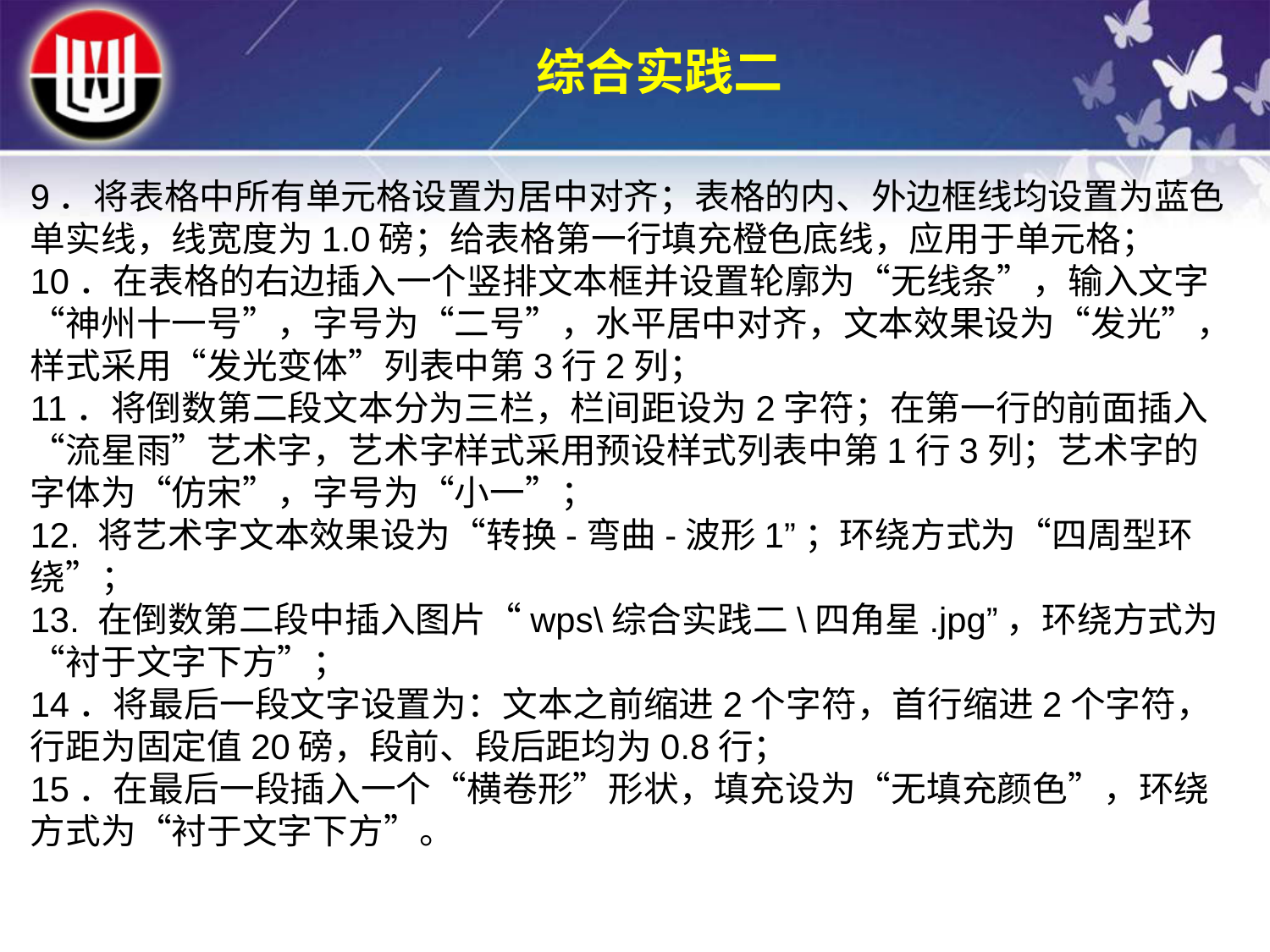

综合实践二
9．将表格中所有单元格设置为居中对齐；表格的内、外边框线均设置为蓝色单实线，线宽度为1.0磅；给表格第一行填充橙色底线，应用于单元格；10．在表格的右边插入一个竖排文本框并设置轮廓为“无线条”，输入文字“神州十一号”，字号为“二号”，水平居中对齐，文本效果设为“发光”，样式采用“发光变体”列表中第3行2列；11．将倒数第二段文本分为三栏，栏间距设为2字符；在第一行的前面插入“流星雨”艺术字，艺术字样式采用预设样式列表中第1行3列；艺术字的字体为“仿宋”，字号为“小一”；12. 将艺术字文本效果设为“转换-弯曲-波形1”；环绕方式为“四周型环绕”；13. 在倒数第二段中插入图片“wps\综合实践二\四角星.jpg”，环绕方式为“衬于文字下方”；14．将最后一段文字设置为：文本之前缩进2个字符，首行缩进2个字符，行距为固定值20磅，段前、段后距均为0.8行；15．在最后一段插入一个“横卷形”形状，填充设为“无填充颜色”，环绕方式为“衬于文字下方”。